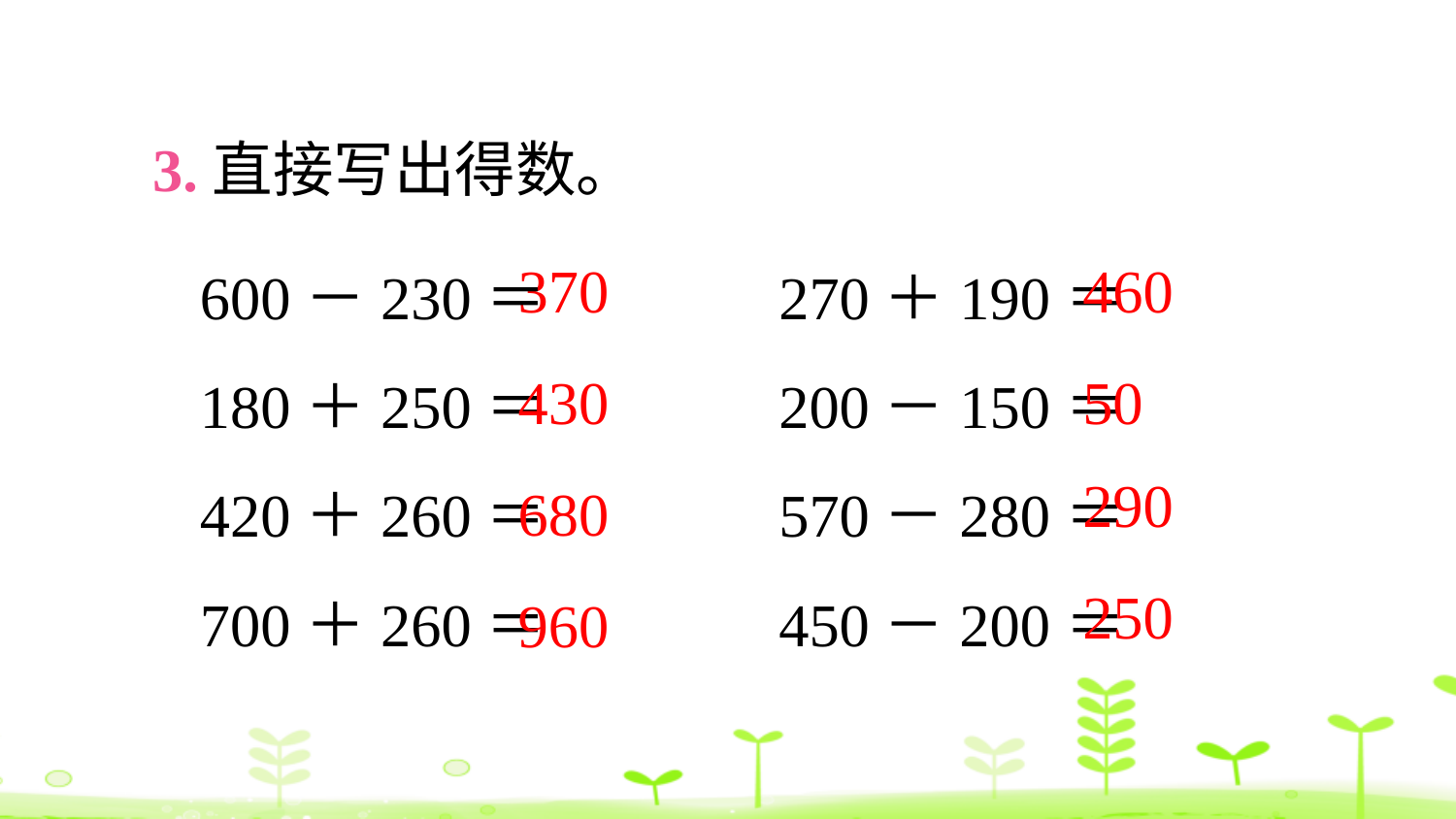

3.直接写出得数。
600－230＝                270＋190＝
180＋250＝                200－150＝
420＋260＝                570－280＝
700＋260＝                450－200＝
370
460
430
50
290
680
250
960